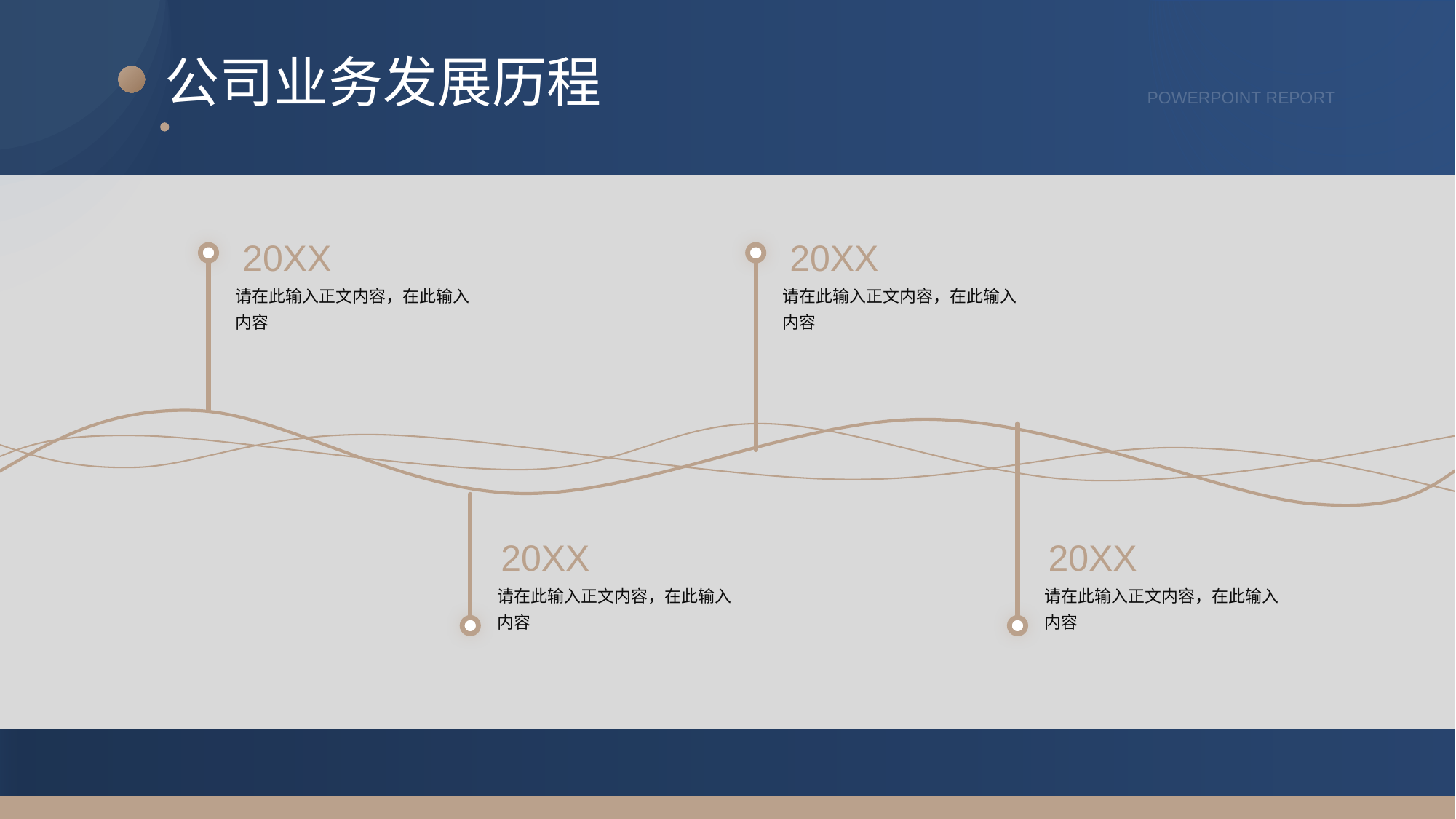

公司业务发展历程

POWERPOINT REPORT

20XX
请在此输入正文内容，在此输入内容
20XX
请在此输入正文内容，在此输入内容

20XX
请在此输入正文内容，在此输入内容
20XX
请在此输入正文内容，在此输入内容